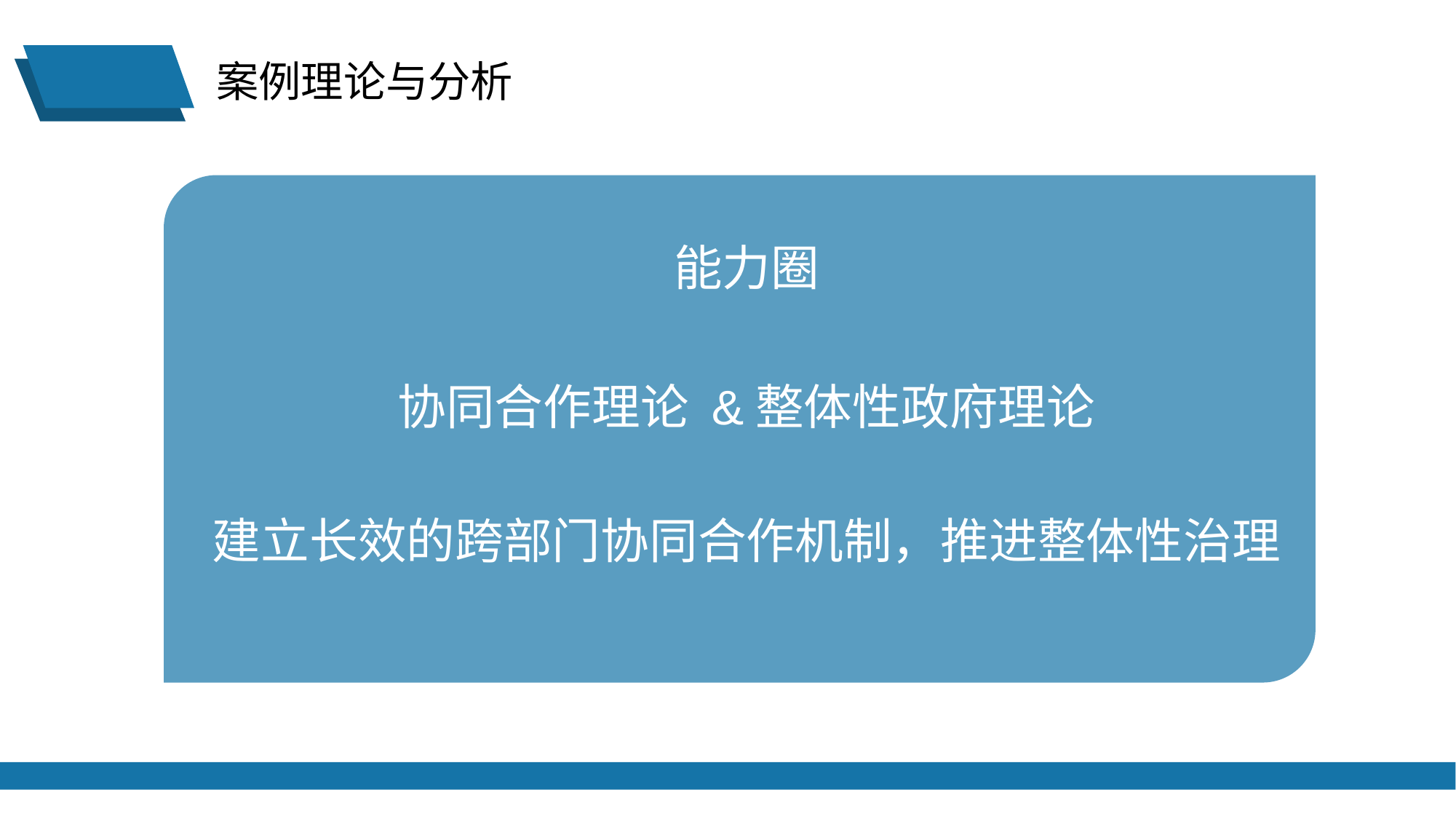

案例理论与分析

能力圈

协同合作理论 &整体性政府理论

建立长效的跨部门协同合作机制，推进整体性治理